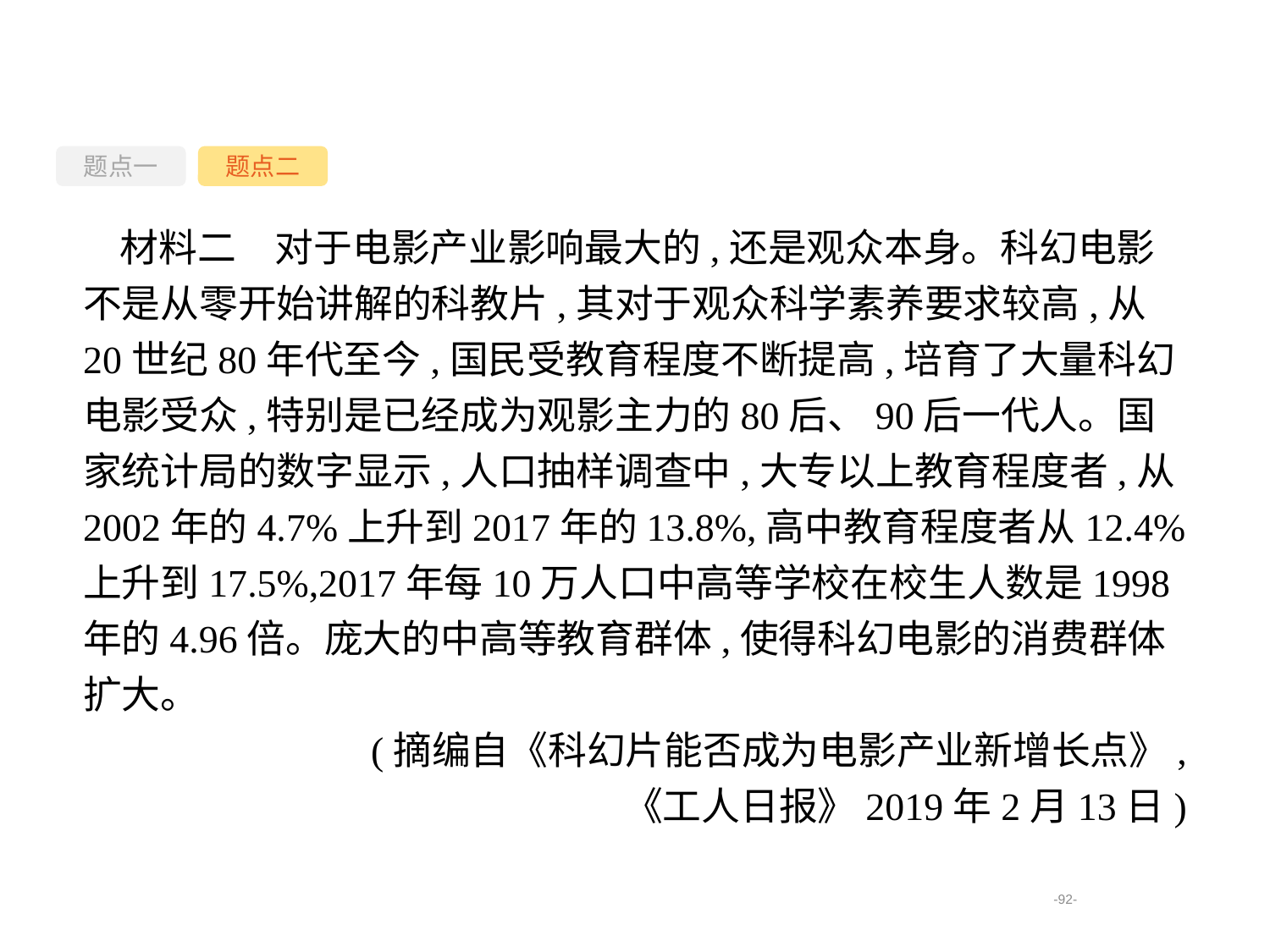

题点一
题点二
材料二　对于电影产业影响最大的,还是观众本身。科幻电影不是从零开始讲解的科教片,其对于观众科学素养要求较高,从20世纪80年代至今,国民受教育程度不断提高,培育了大量科幻电影受众,特别是已经成为观影主力的80后、90后一代人。国家统计局的数字显示,人口抽样调查中,大专以上教育程度者,从2002年的4.7%上升到2017年的13.8%,高中教育程度者从12.4%上升到17.5%,2017年每10万人口中高等学校在校生人数是1998年的4.96倍。庞大的中高等教育群体,使得科幻电影的消费群体扩大。
(摘编自《科幻片能否成为电影产业新增长点》,
《工人日报》2019年2月13日)
-92-